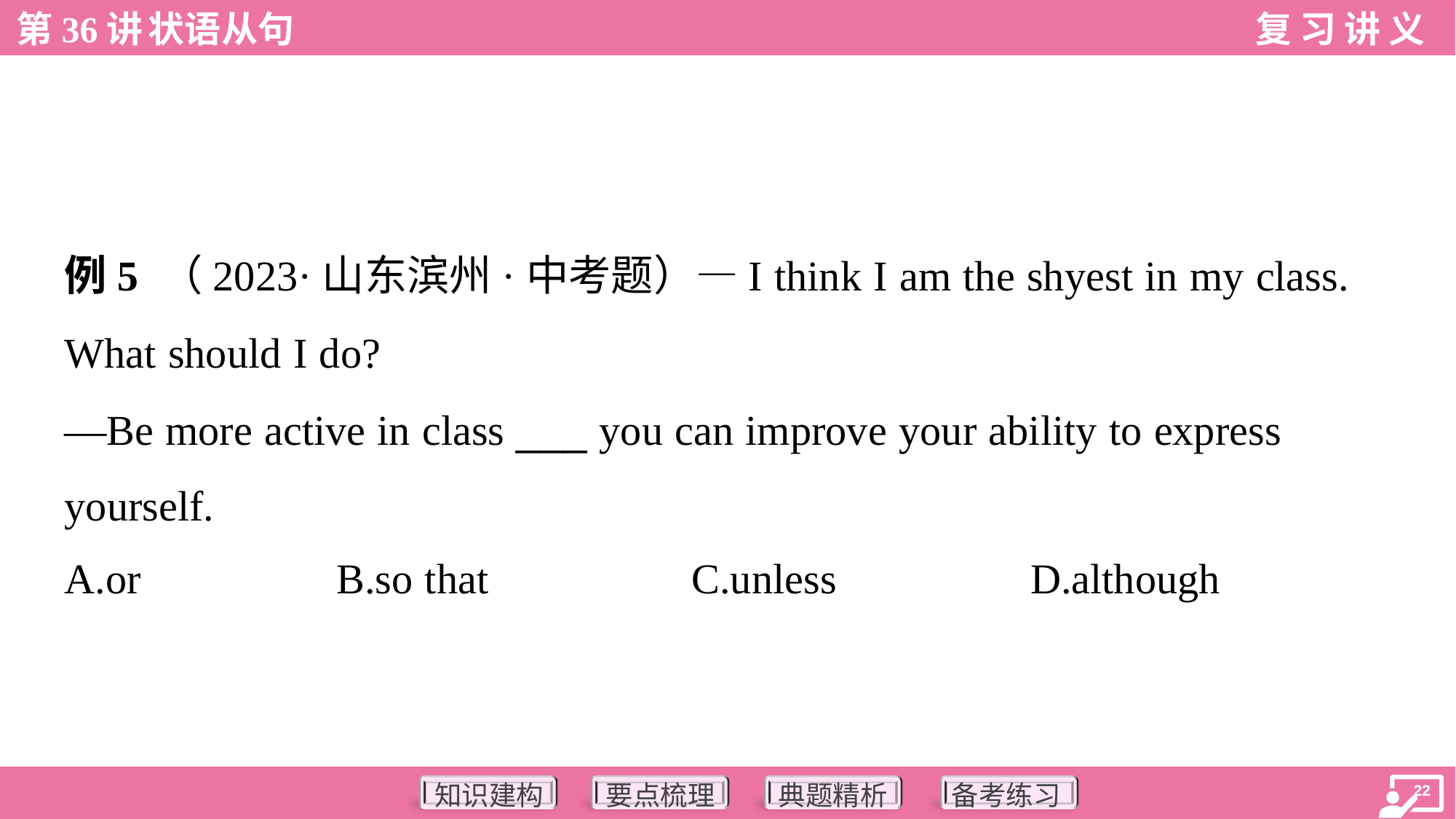

例5 （2023·山东滨州·中考题）—I think I am the shyest in my class.
What should I do?
—Be more active in class ___ you can improve your ability to express
yourself.
A.or	B.so that	C.unless	D.although